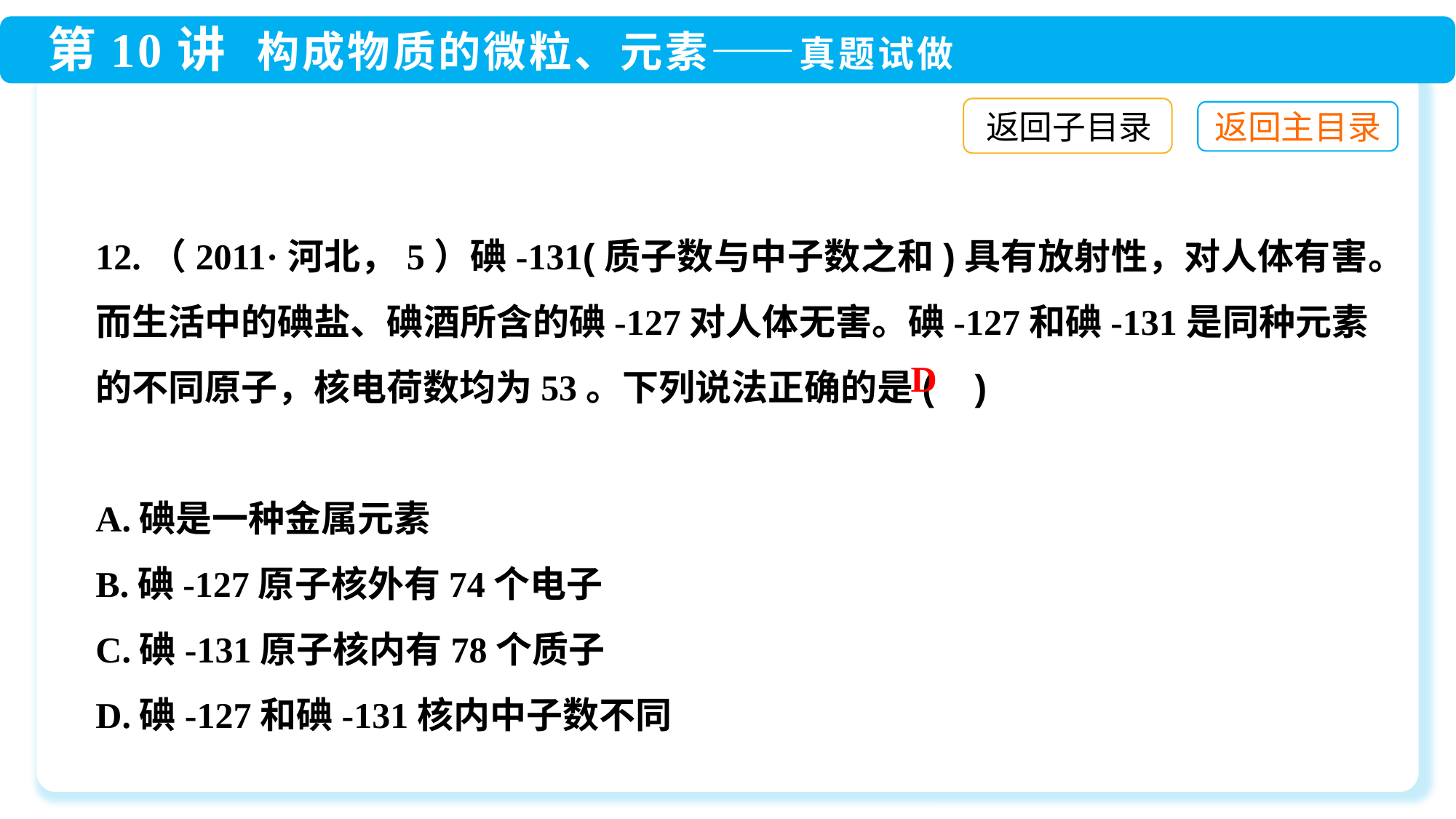

返回子目录

12.（2011·河北，5）碘-131(质子数与中子数之和)具有放射性，对人体有害。而生活中的碘盐、碘酒所含的碘-127对人体无害。碘-127和碘-131是同种元素的不同原子，核电荷数均为53。下列说法正确的是(    )

A.碘是一种金属元素
B.碘-127原子核外有74个电子
C.碘-131原子核内有78个质子
D.碘-127和碘-131核内中子数不同
D